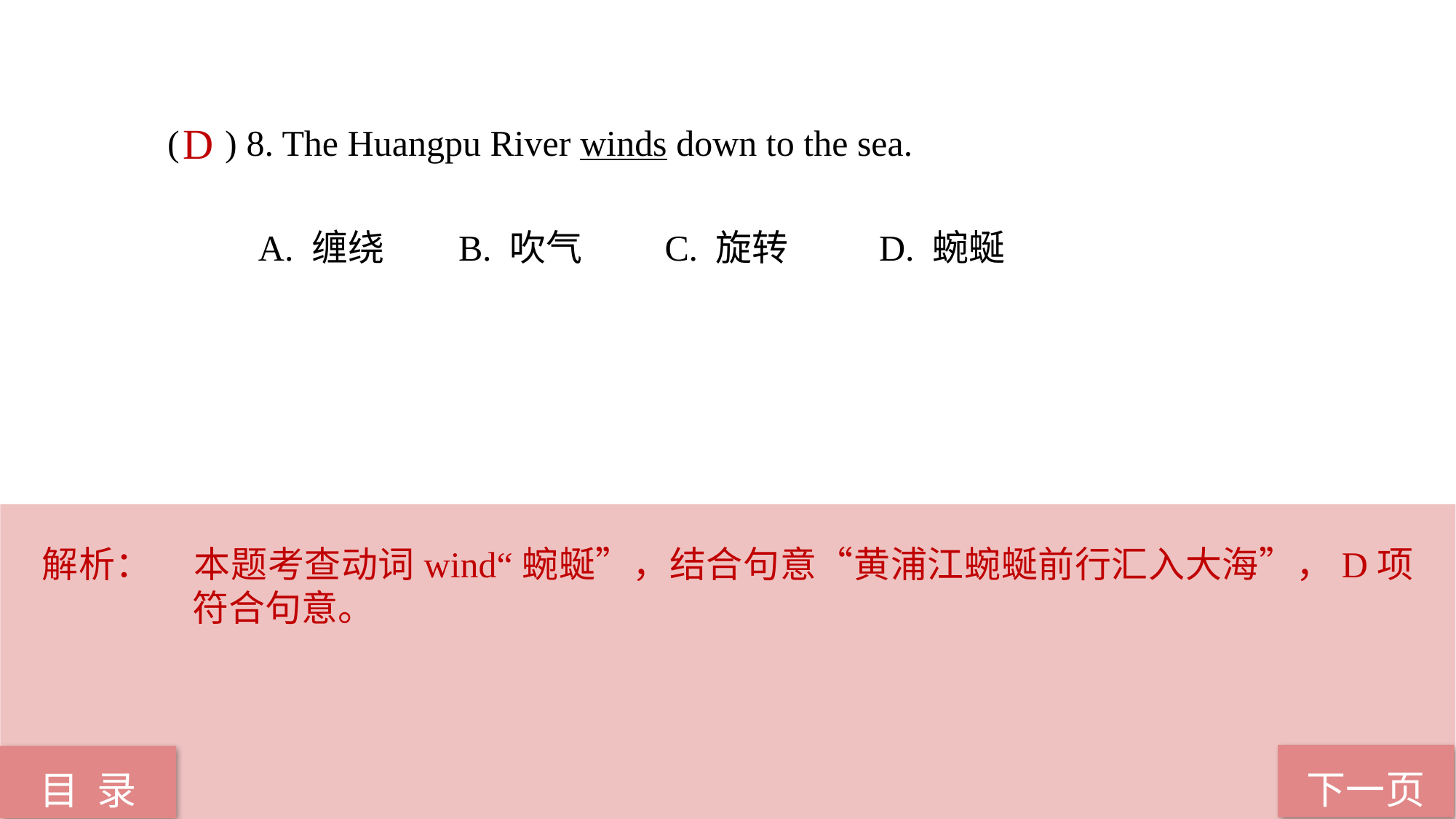

(     ) 8. The Huangpu River winds down to the sea.

          A. 缠绕        B. 吹气         C. 旋转          D. 蜿蜒
D
解析：	本题考查动词wind“蜿蜒”，结合句意“黄浦江蜿蜒前行汇入大海”，D项符合句意。